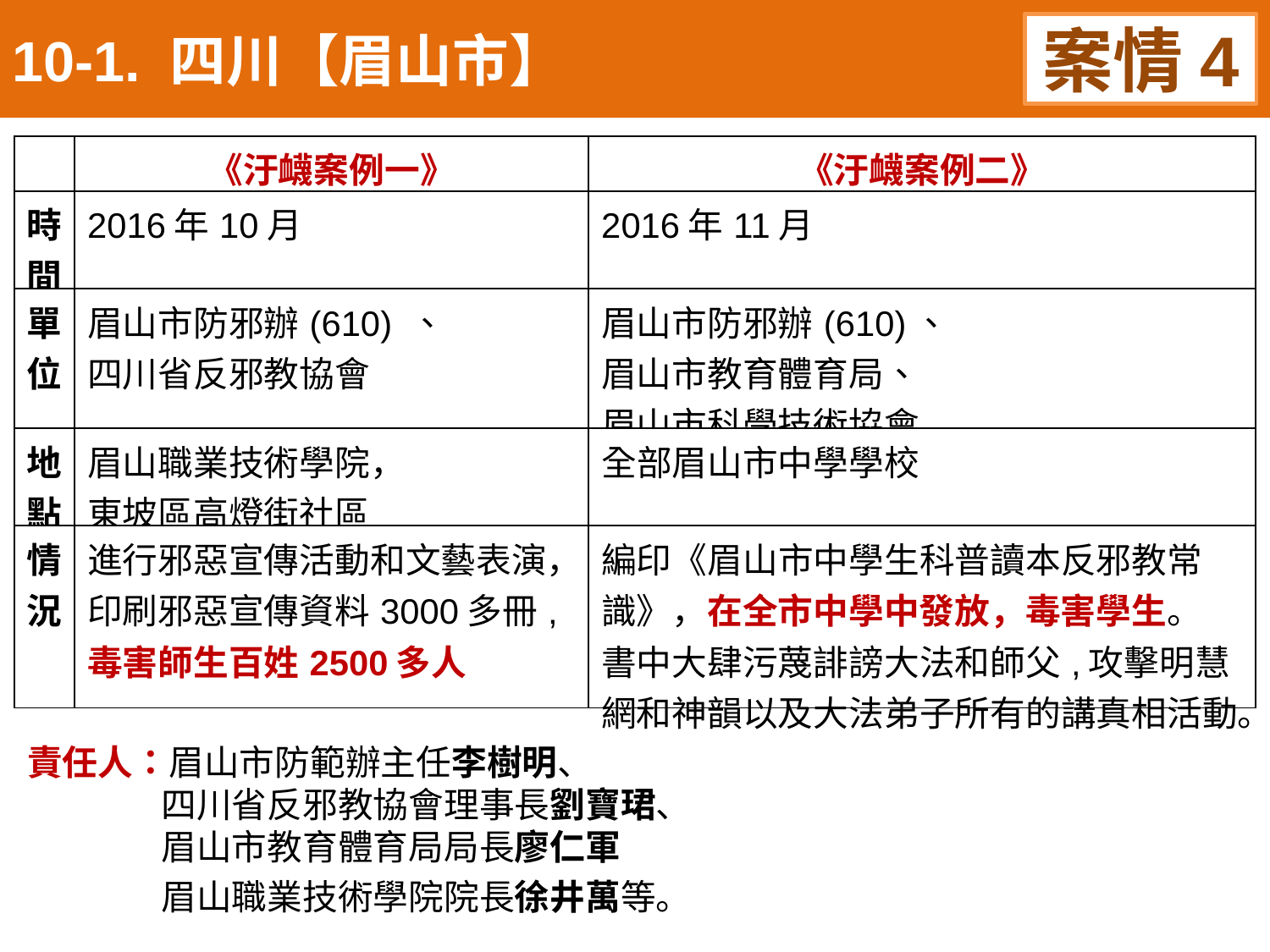

10-1. 四川【眉山市】
案情4
|  | 《汙衊案例一》 | 《汙衊案例二》 |
| --- | --- | --- |
| 時間 | 2016年10月 | 2016年11月 |
| 單位 | 眉山市防邪辦(610) 、 四川省反邪教協會 | 眉山市防邪辦(610)、 眉山市教育體育局、 眉山市科學技術協會 |
| 地點 | 眉山職業技術學院， 東坡區高燈街社區 | 全部眉山市中學學校 |
| 情況 | 進行邪惡宣傳活動和文藝表演， 印刷邪惡宣傳資料3000多冊, 毒害師生百姓2500多人 | 編印《眉山市中學生科普讀本反邪教常識》，在全市中學中發放，毒害學生。 書中大肆污蔑誹謗大法和師父,攻擊明慧網和神韻以及大法弟子所有的講真相活動。 |
責任人：眉山市防範辦主任李樹明、
                四川省反邪教協會理事長劉寶珺、
                眉山市教育體育局局長廖仁軍
                眉山職業技術學院院長徐井萬等。